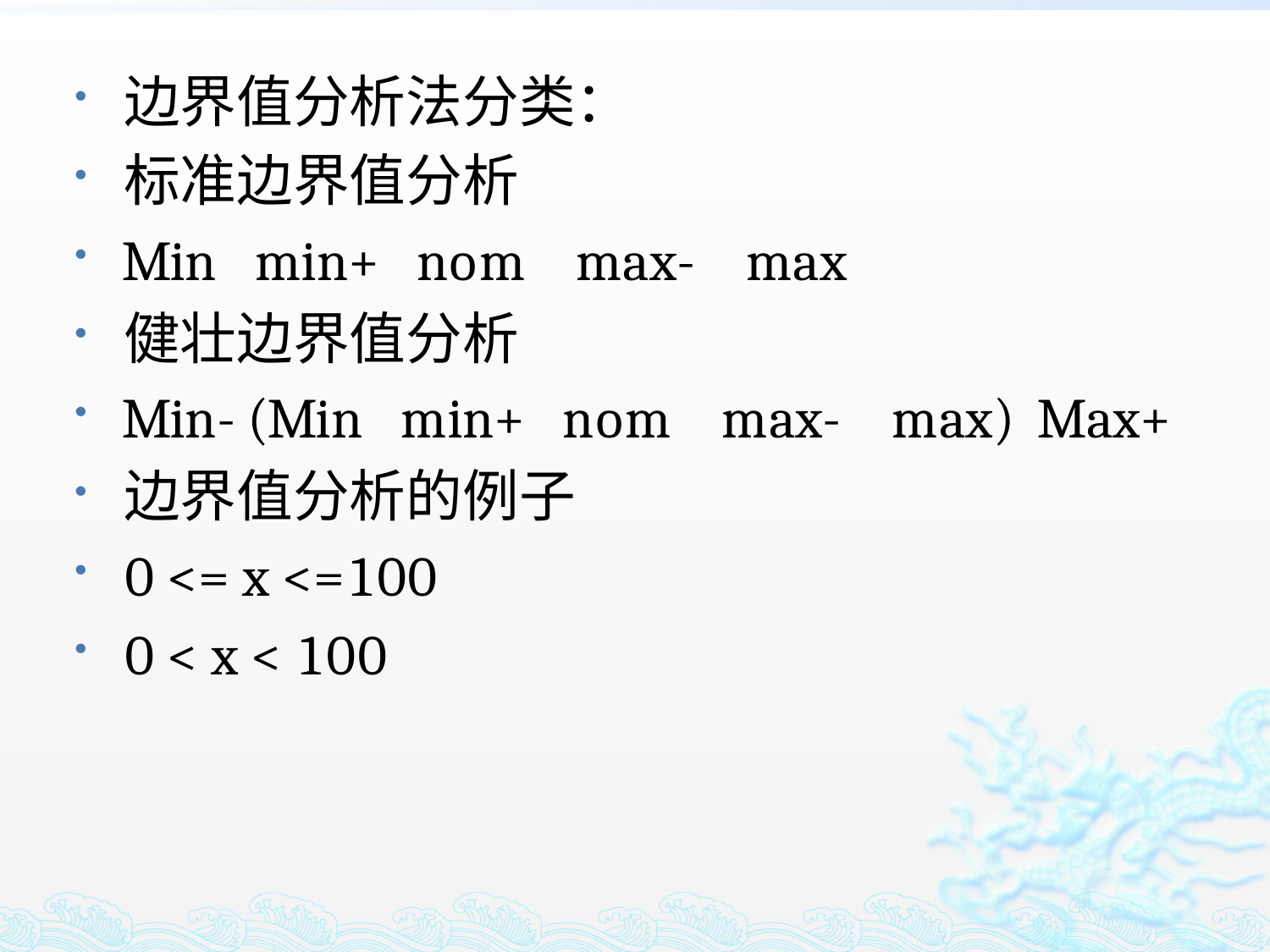

边界值分析法分类：
标准边界值分析
Min   min+   nom    max-    max
健壮边界值分析
Min- (Min   min+   nom    max-    max)  Max+
边界值分析的例子
0 <= x <=100
0 < x < 100